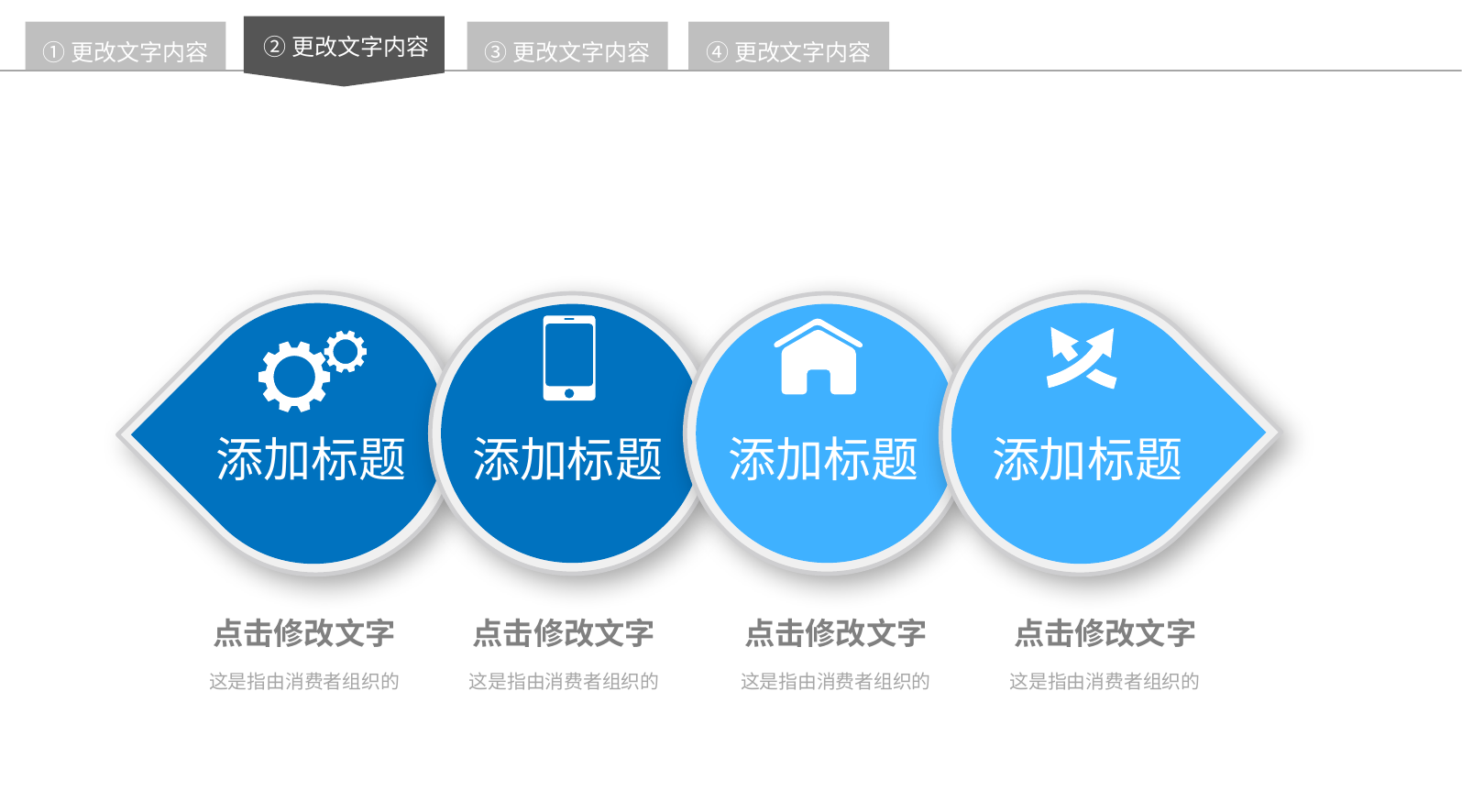

②更改文字内容

①更改文字内容

③更改文字内容

④更改文字内容

添加标题

添加标题

添加标题

添加标题
点击修改文字
这是指由消费者组织的
点击修改文字
这是指由消费者组织的
点击修改文字
这是指由消费者组织的
点击修改文字
这是指由消费者组织的